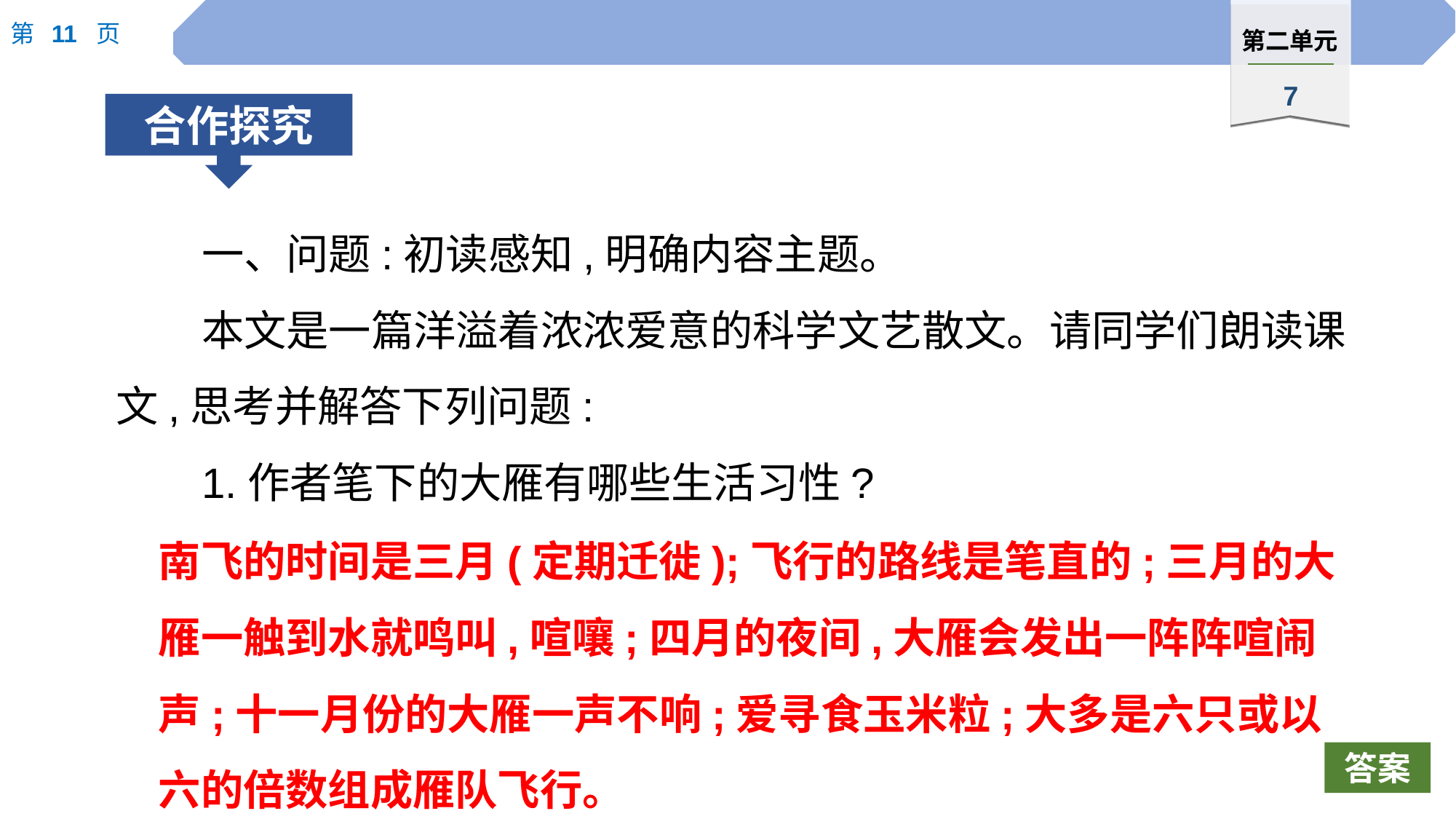

一、问题:初读感知,明确内容主题。
本文是一篇洋溢着浓浓爱意的科学文艺散文。请同学们朗读课文,思考并解答下列问题:
1.作者笔下的大雁有哪些生活习性?
南飞的时间是三月(定期迁徙);飞行的路线是笔直的;三月的大雁一触到水就鸣叫,喧嚷;四月的夜间,大雁会发出一阵阵喧闹声;十一月份的大雁一声不响;爱寻食玉米粒;大多是六只或以六的倍数组成雁队飞行。
答案